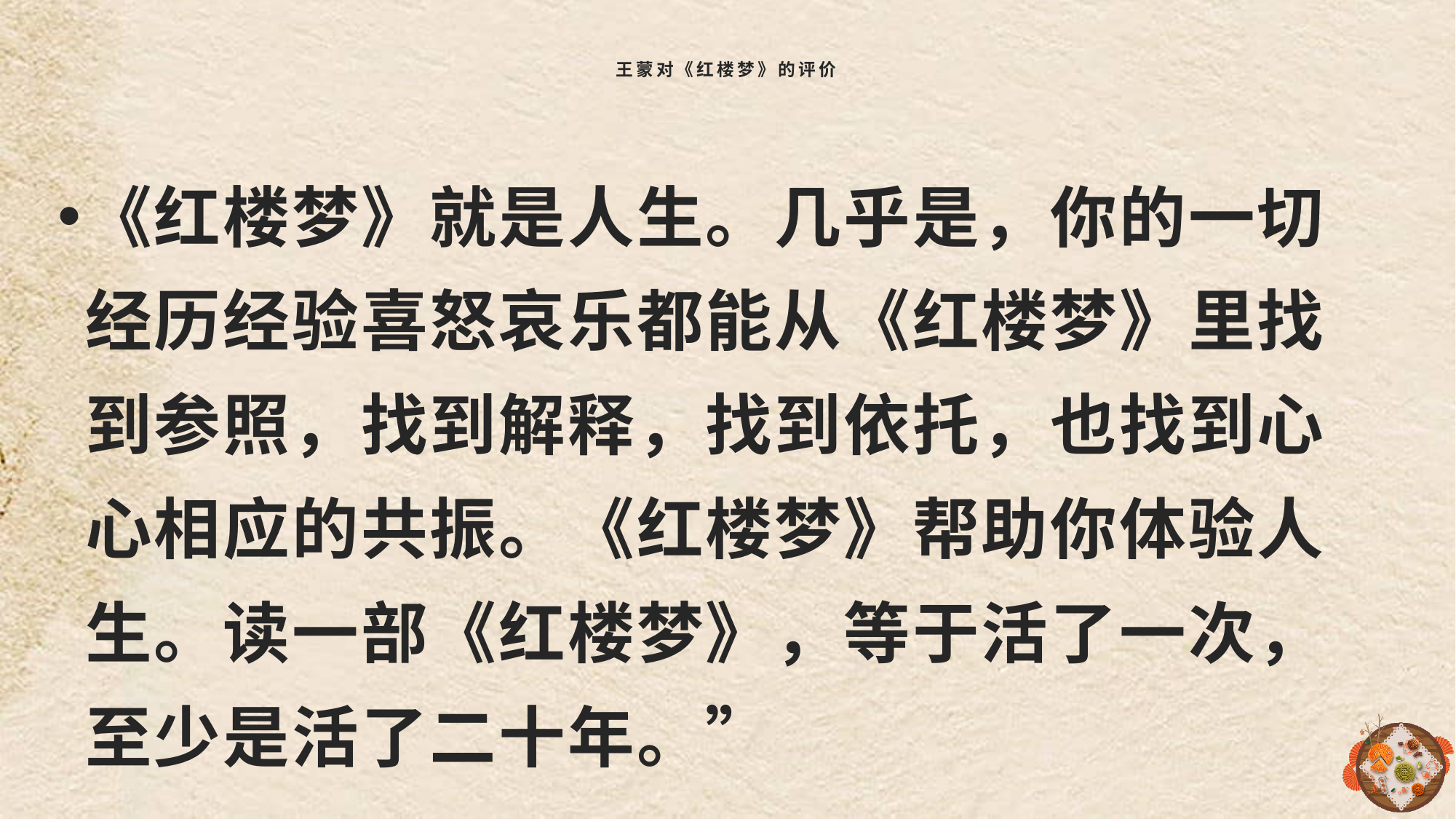

# 王蒙对《红楼梦》的评价
《红楼梦》就是人生。几乎是，你的一切经历经验喜怒哀乐都能从《红楼梦》里找到参照，找到解释，找到依托，也找到心心相应的共振。《红楼梦》帮助你体验人生。读一部《红楼梦》，等于活了一次，至少是活了二十年。”